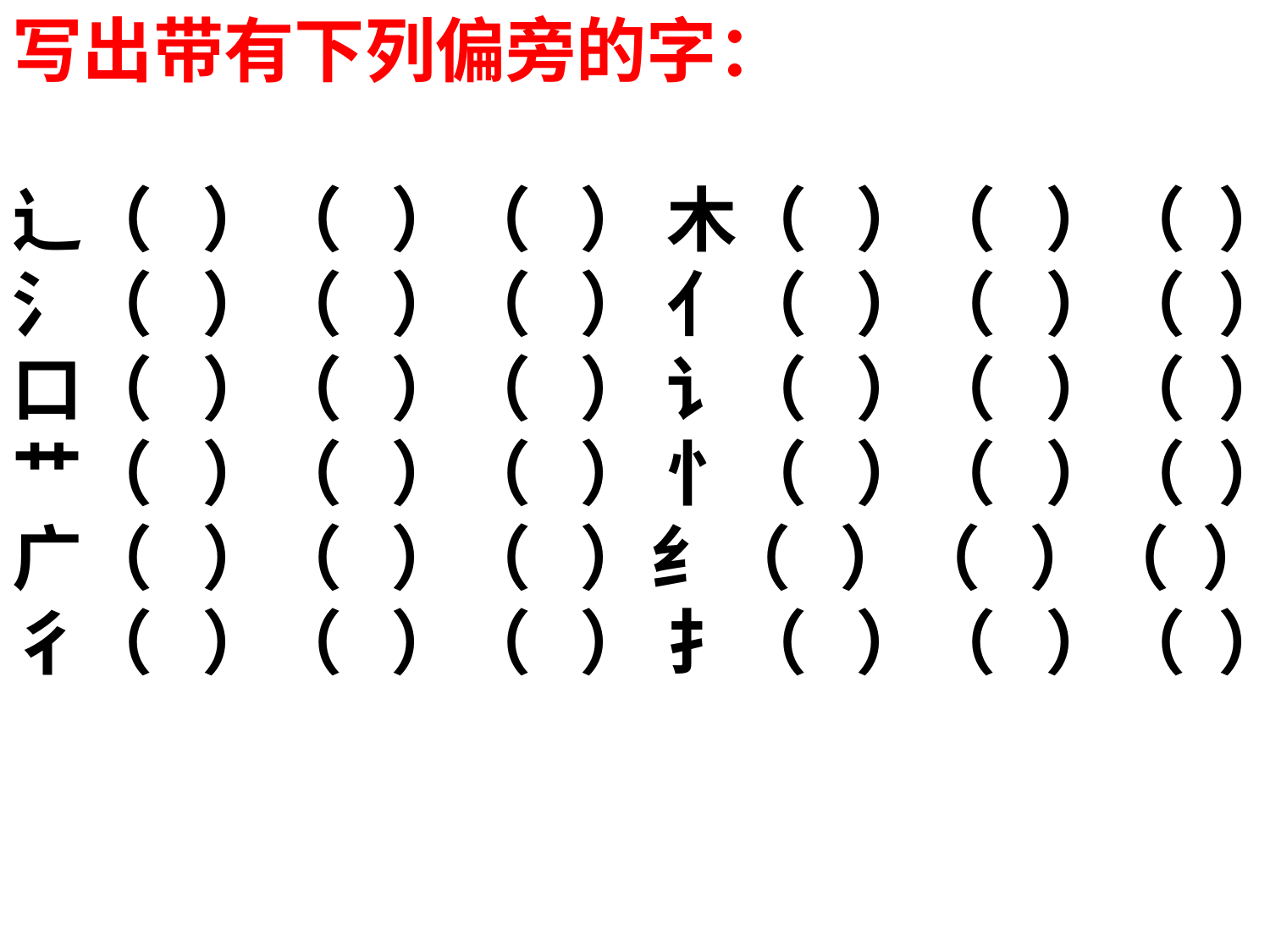

写出带有下列偏旁的字：

辶（   ）（   ）（   ） 木（   ）（   ）（  ）
氵（   ）（   ）（   ） 亻（   ）（   ）（  ）
口（   ）（   ）（   ） 讠（   ）（   ）（  ）
艹（   ）（   ）（   ） 忄（   ）（   ）（  ）
广（   ）（   ）（   ）纟（   ）（   ）（  ）
彳（   ）（   ）（   ） 扌（   ）（   ）（  ）